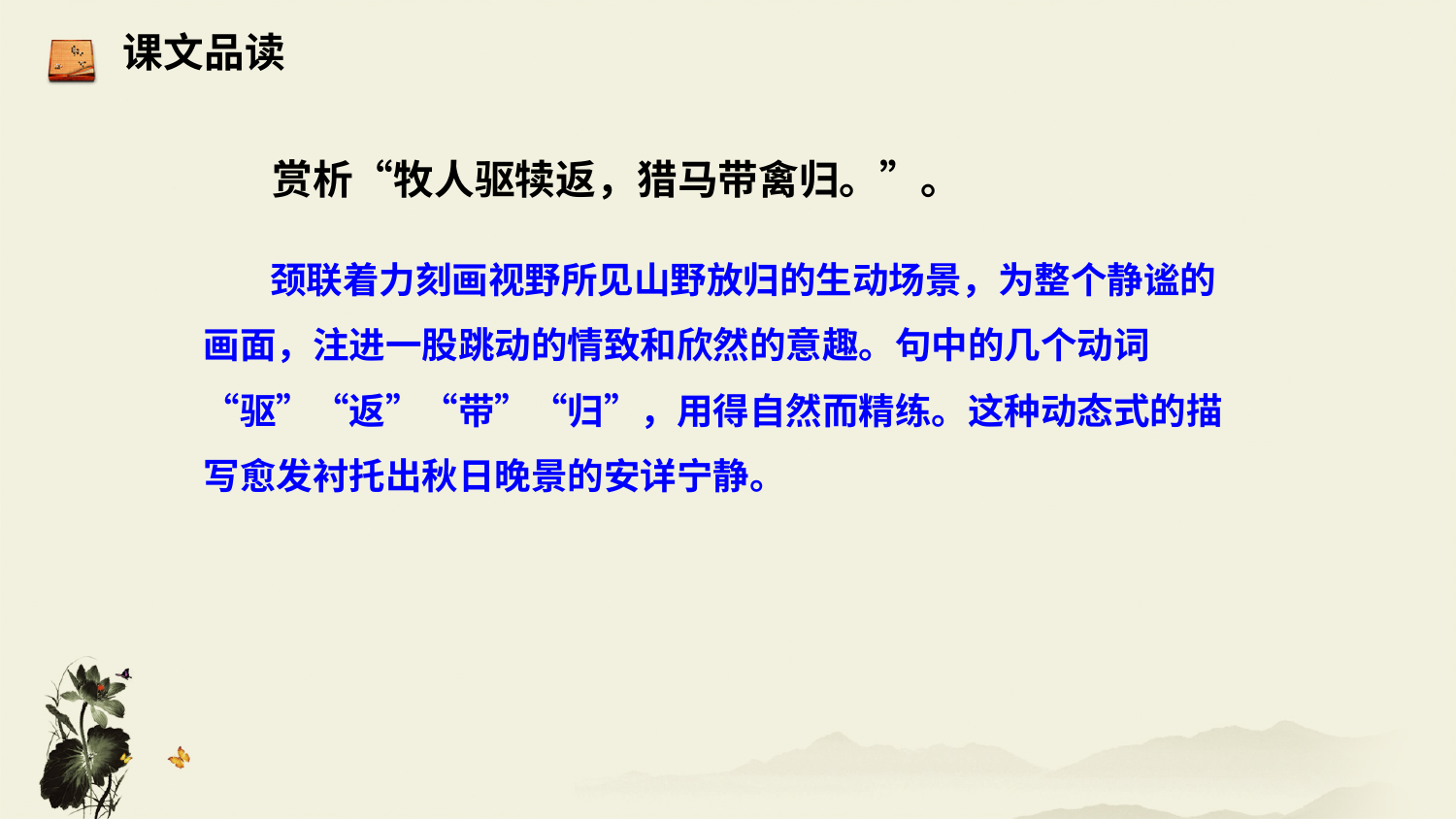

课文品读
赏析“牧人驱犊返，猎马带禽归。”。
       颈联着力刻画视野所见山野放归的生动场景，为整个静谧的画面，注进一股跳动的情致和欣然的意趣。句中的几个动词“驱”“返”“带”“归”，用得自然而精练。这种动态式的描写愈发衬托出秋日晚景的安详宁静。